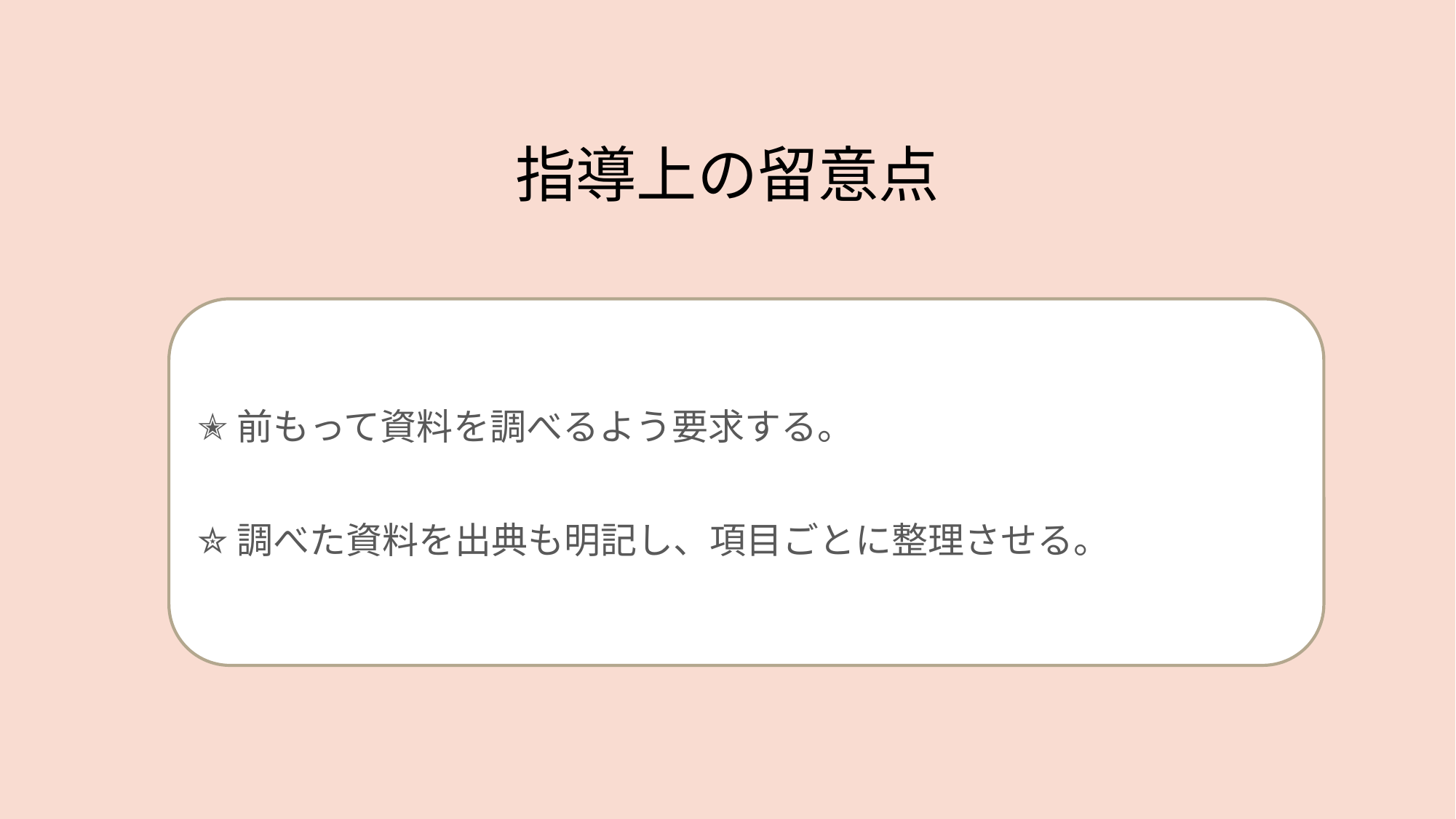

指導上の留意点

✭前もって資料を調べるよう要求する。
✮調べた資料を出典も明記し、項目ごとに整理させる。